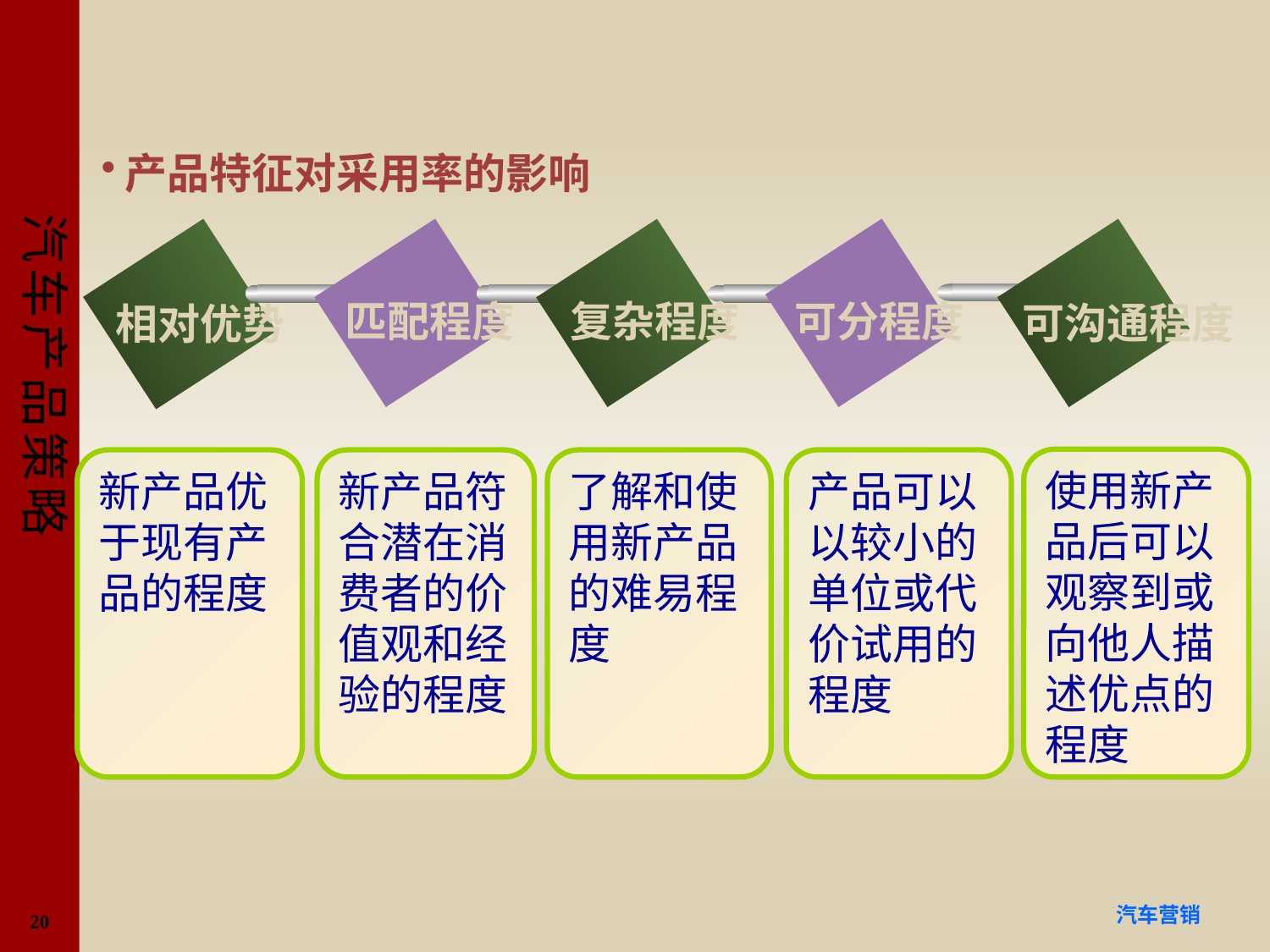

#
产品特征对采用率的影响

匹配程度
可分程度
复杂程度
可沟通程度
相对优势
使用新产品后可以观察到或向他人描述优点的程度
新产品优于现有产品的程度
新产品符合潜在消费者的价值观和经验的程度
了解和使用新产品的难易程度
产品可以以较小的单位或代价试用的程度
20